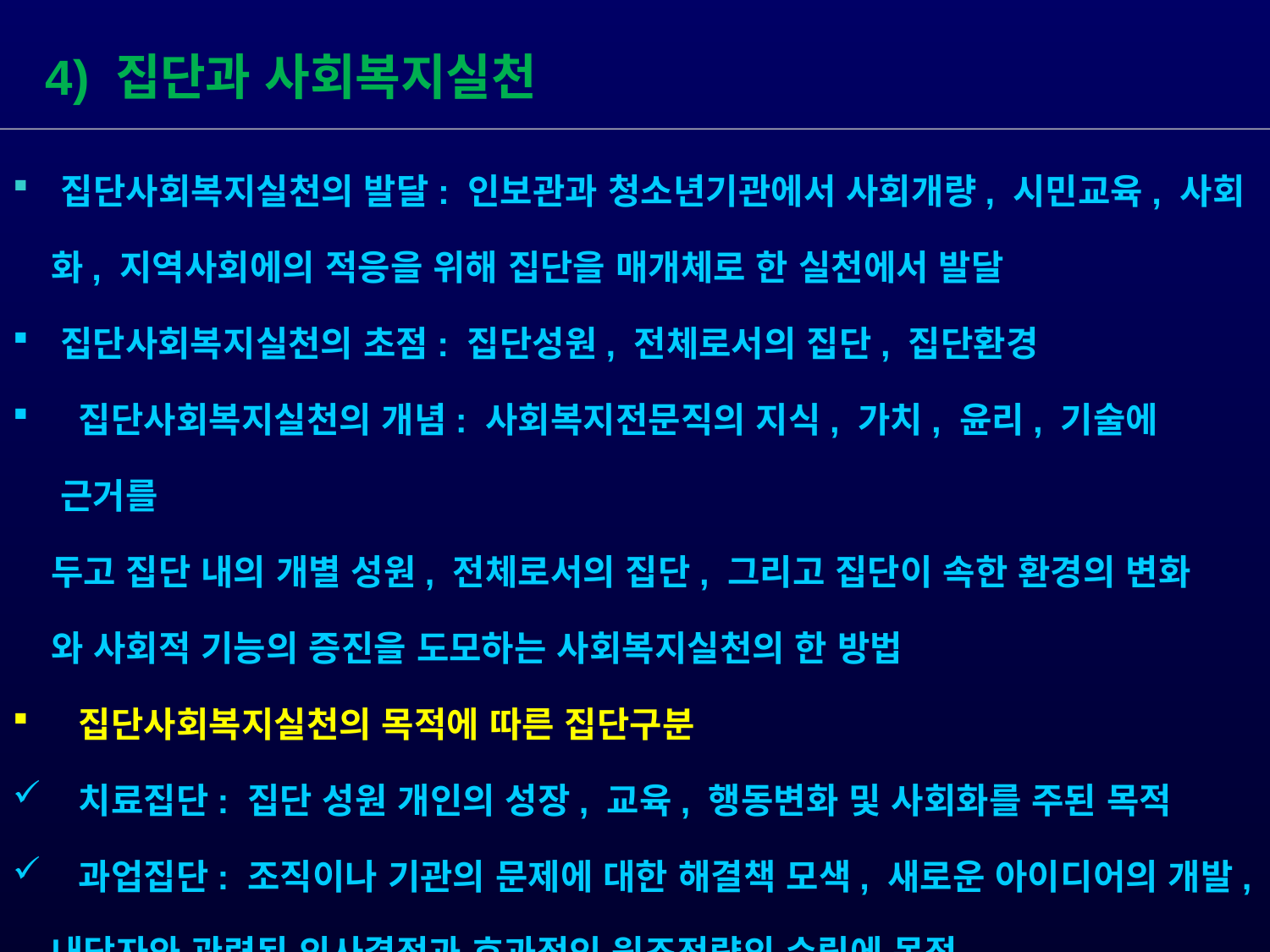

4) 집단과 사회복지실천
 집단사회복지실천의 발달: 인보관과 청소년기관에서 사회개량, 시민교육, 사회
   화, 지역사회에의 적응을 위해 집단을 매개체로 한 실천에서 발달
집단사회복지실천의 초점: 집단성원, 전체로서의 집단, 집단환경
 집단사회복지실천의 개념: 사회복지전문직의 지식, 가치, 윤리, 기술에 근거를
   두고 집단 내의 개별 성원, 전체로서의 집단, 그리고 집단이 속한 환경의 변화
   와 사회적 기능의 증진을 도모하는 사회복지실천의 한 방법
 집단사회복지실천의 목적에 따른 집단구분
 치료집단: 집단 성원 개인의 성장, 교육, 행동변화 및 사회화를 주된 목적
 과업집단: 조직이나 기관의 문제에 대한 해결책 모색, 새로운 아이디어의 개발,
   내담자와 관련된 의사결정과 효과적인 원조전략의 수립에 목적